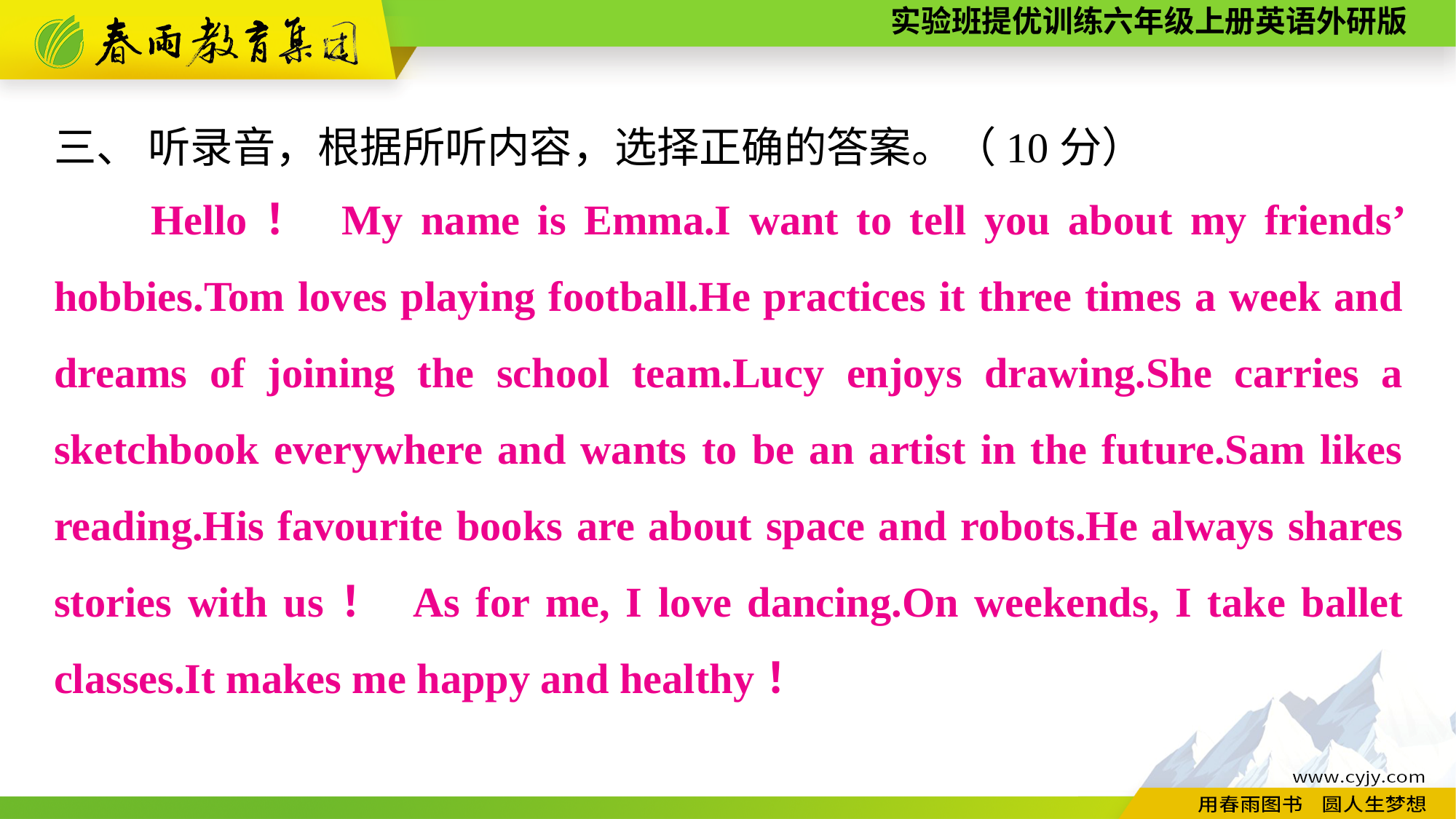

三、 听录音，根据所听内容，选择正确的答案。（10分）
Hello！ My name is Emma.I want to tell you about my friends’ hobbies.Tom loves playing football.He practices it three times a week and dreams of joining the school team.Lucy enjoys drawing.She carries a sketchbook everywhere and wants to be an artist in the future.Sam likes reading.His favourite books are about space and robots.He always shares stories with us！ As for me, I love dancing.On weekends, I take ballet classes.It makes me happy and healthy！